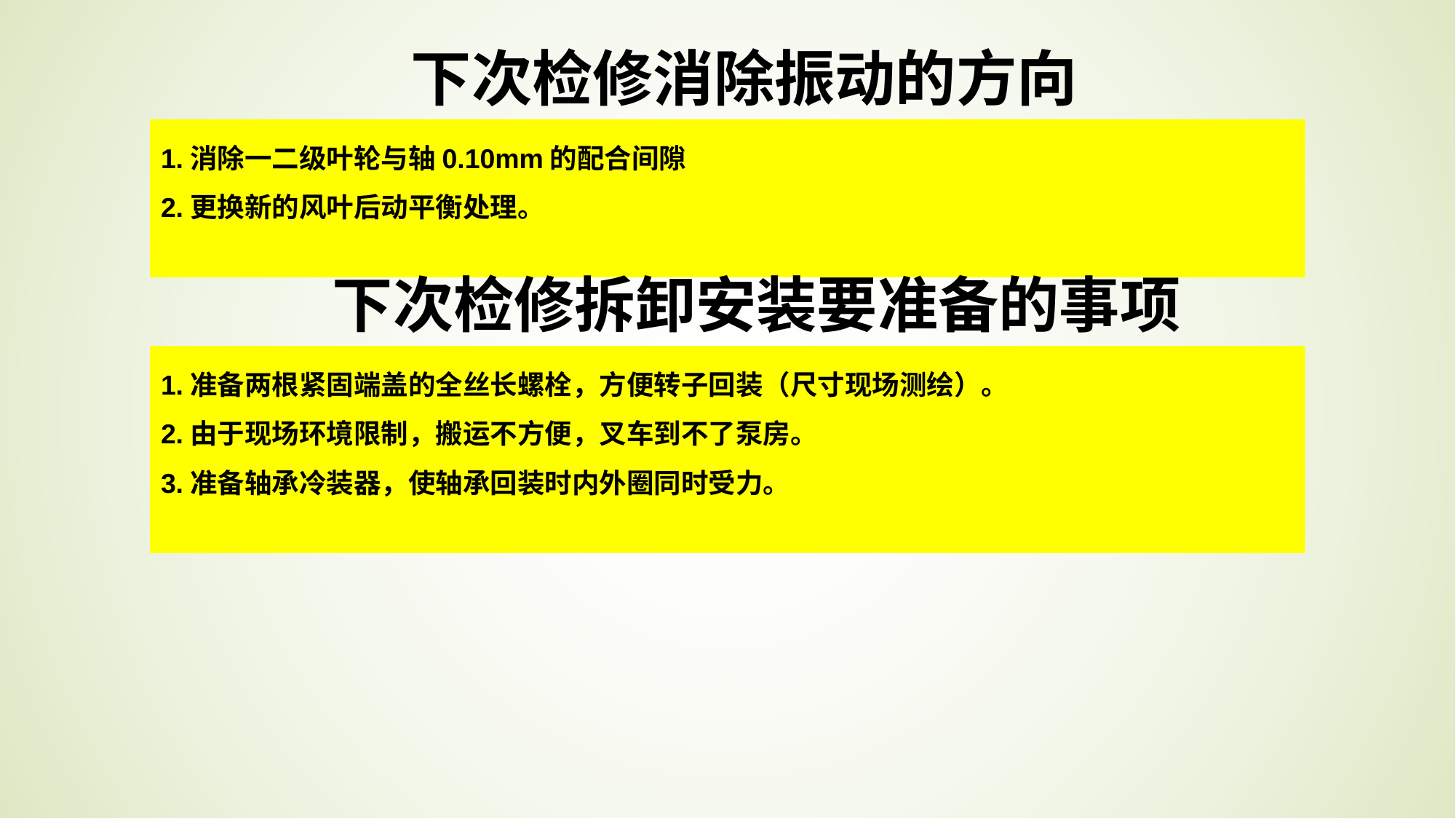

下次检修消除振动的方向
1.消除一二级叶轮与轴0.10mm的配合间隙
2.更换新的风叶后动平衡处理。

下次检修拆卸安装要准备的事项
1.准备两根紧固端盖的全丝长螺栓，方便转子回装（尺寸现场测绘）。
2.由于现场环境限制，搬运不方便，叉车到不了泵房。
3.准备轴承冷装器，使轴承回装时内外圈同时受力。